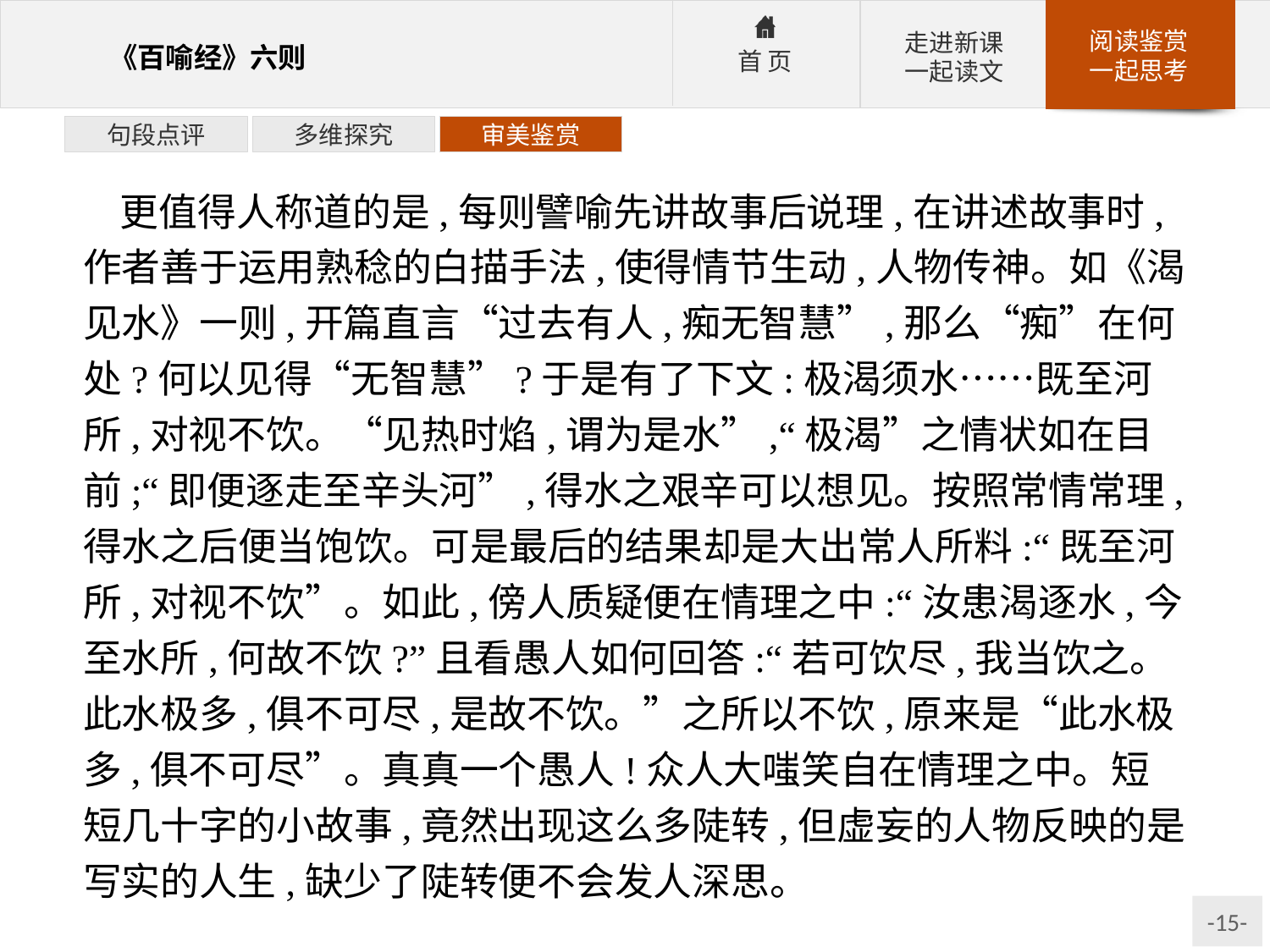

句段点评
多维探究
审美鉴赏
更值得人称道的是,每则譬喻先讲故事后说理,在讲述故事时,作者善于运用熟稔的白描手法,使得情节生动,人物传神。如《渴见水》一则,开篇直言“过去有人,痴无智慧”,那么“痴”在何处?何以见得“无智慧”?于是有了下文:极渴须水……既至河所,对视不饮。“见热时焰,谓为是水”,“极渴”之情状如在目前;“即便逐走至辛头河”,得水之艰辛可以想见。按照常情常理,得水之后便当饱饮。可是最后的结果却是大出常人所料:“既至河所,对视不饮”。如此,傍人质疑便在情理之中:“汝患渴逐水,今至水所,何故不饮?”且看愚人如何回答:“若可饮尽,我当饮之。此水极多,俱不可尽,是故不饮。”之所以不饮,原来是“此水极多,俱不可尽”。真真一个愚人!众人大嗤笑自在情理之中。短短几十字的小故事,竟然出现这么多陡转,但虚妄的人物反映的是写实的人生,缺少了陡转便不会发人深思。